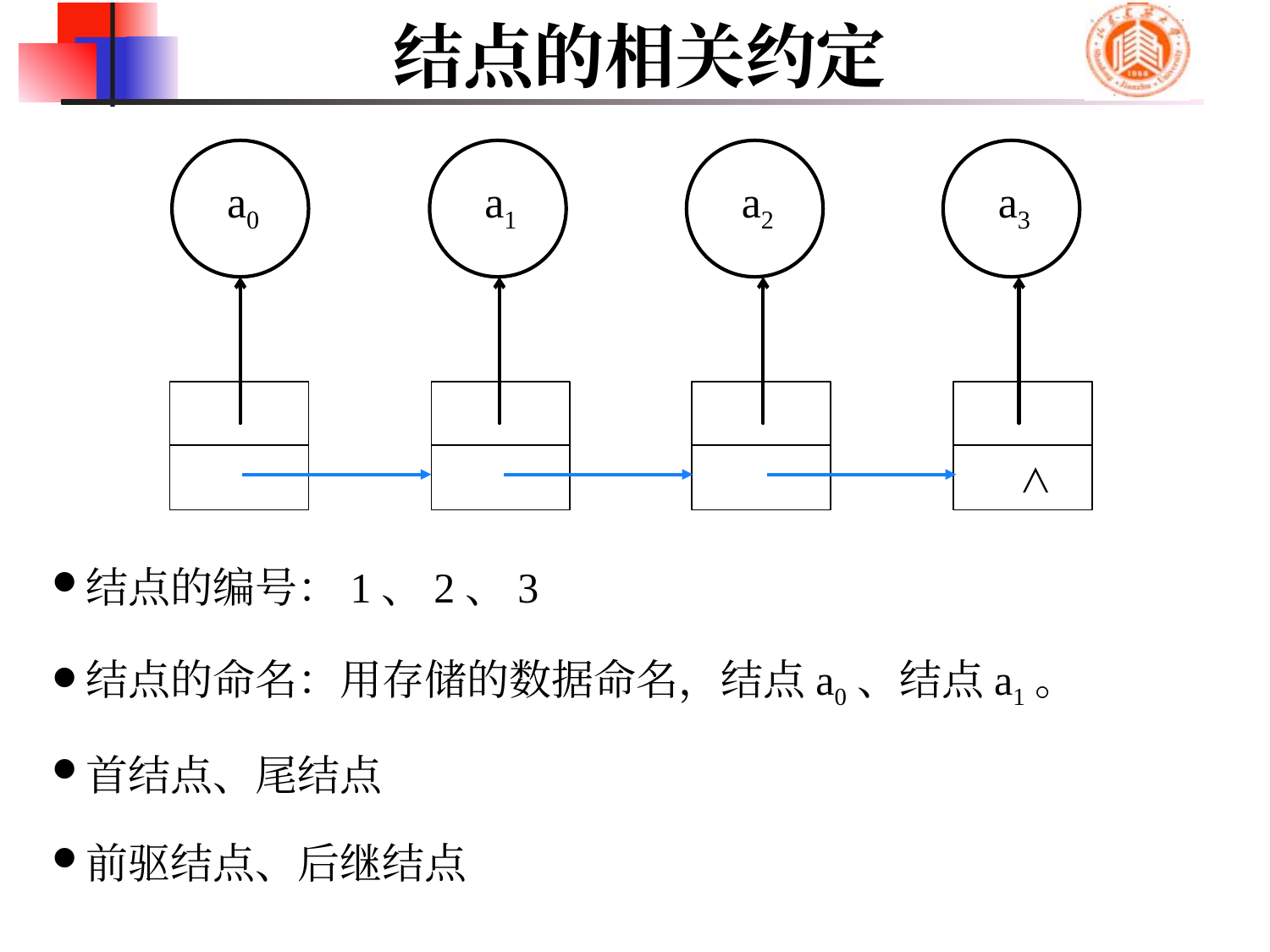

# 结点的相关约定

a0

a1

a2

a3

∧

结点的编号：1、2、3
结点的命名：用存储的数据命名，结点a0、结点a1。
首结点、尾结点
前驱结点、后继结点